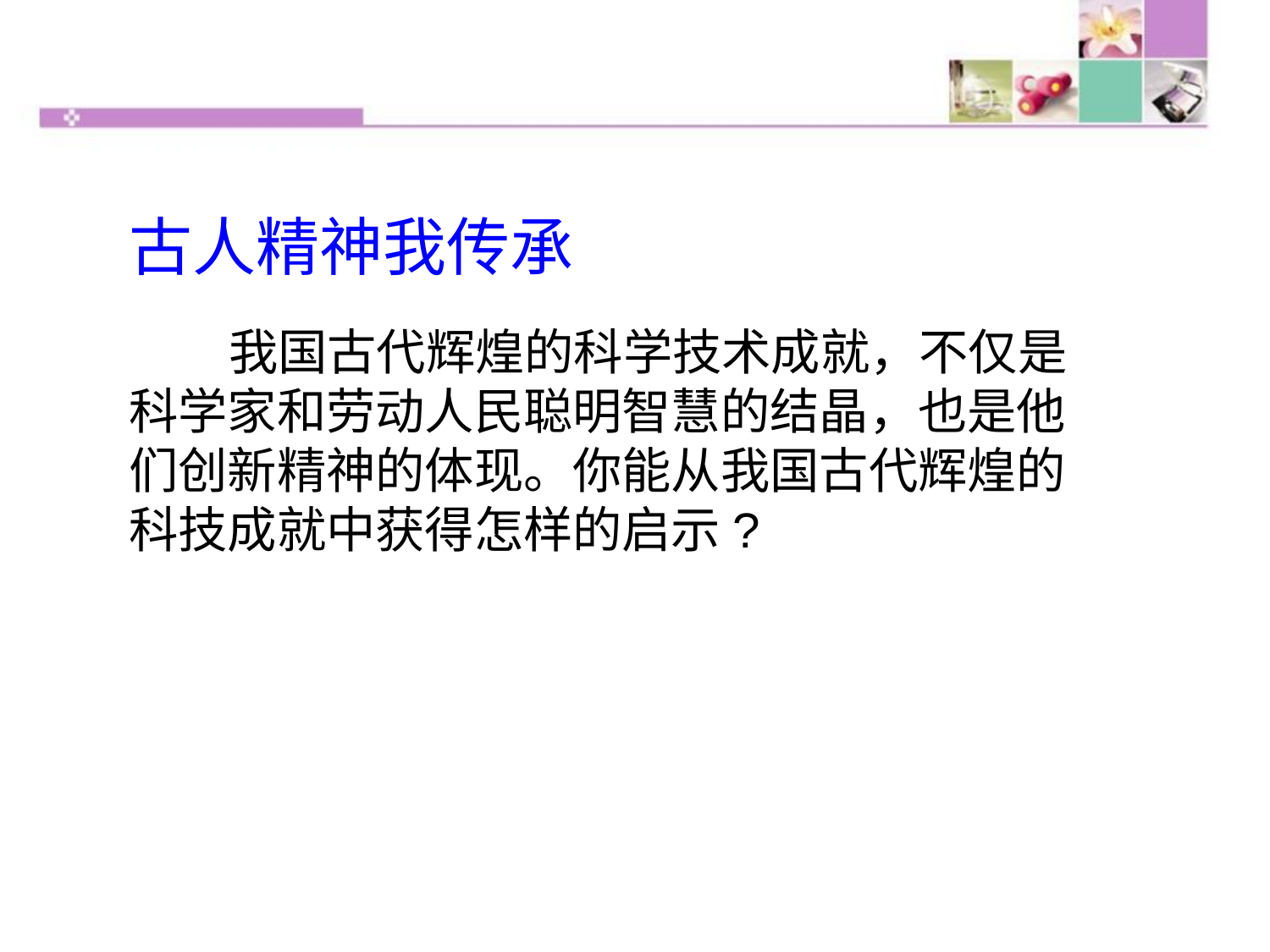

古人精神我传承

        我国古代辉煌的科学技术成就，不仅是科学家和劳动人民聪明智慧的结晶，也是他们创新精神的体现。你能从我国古代辉煌的科技成就中获得怎样的启示?